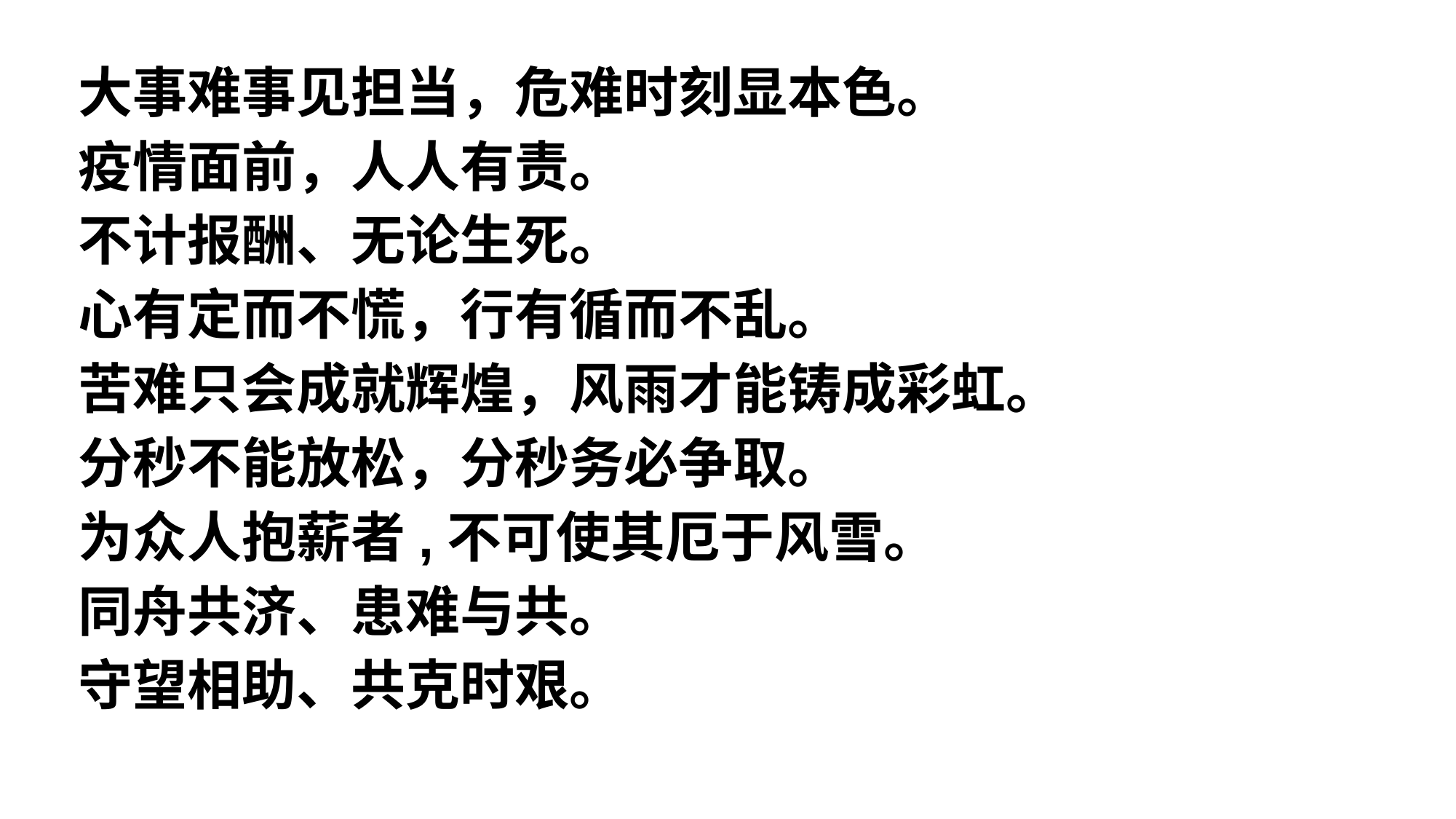

大事难事见担当，危难时刻显本色。
疫情面前，人人有责。
不计报酬、无论生死。
心有定而不慌，行有循而不乱。
苦难只会成就辉煌，风雨才能铸成彩虹。
分秒不能放松，分秒务必争取。
为众人抱薪者,不可使其厄于风雪。
同舟共济、患难与共。
守望相助、共克时艰。